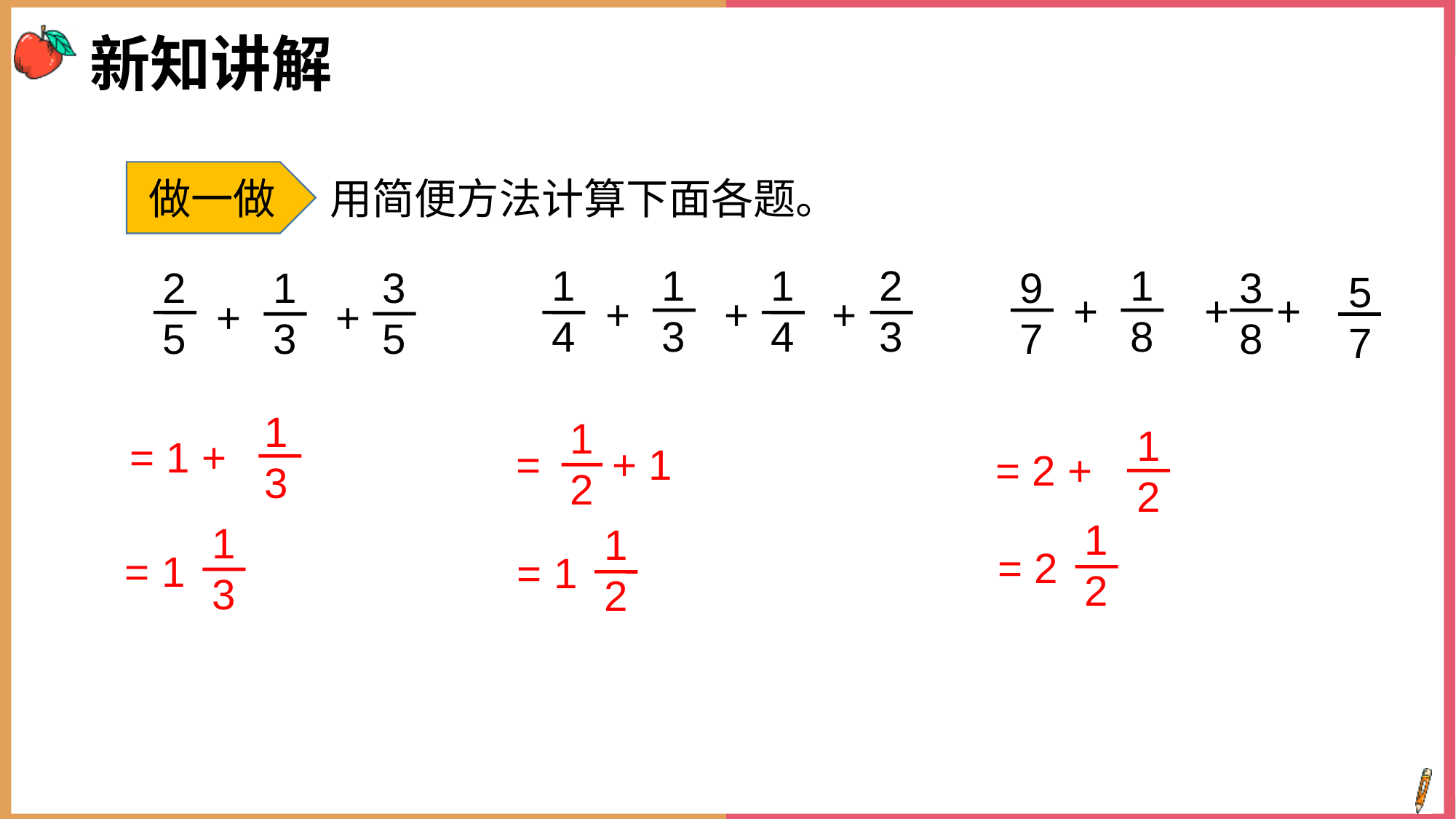

新知讲解
做一做
用简便方法计算下面各题。
1
8

3
8

9
7

5
7

+         +    +
1
4

1
3

2
3

1
4

+        +       +
2
5

1
3

3
5

+        +
1
3

= 1 +
1
2

=      + 1
1
2

= 2 +
1
2

= 2
1
3

= 1
1
2

= 1